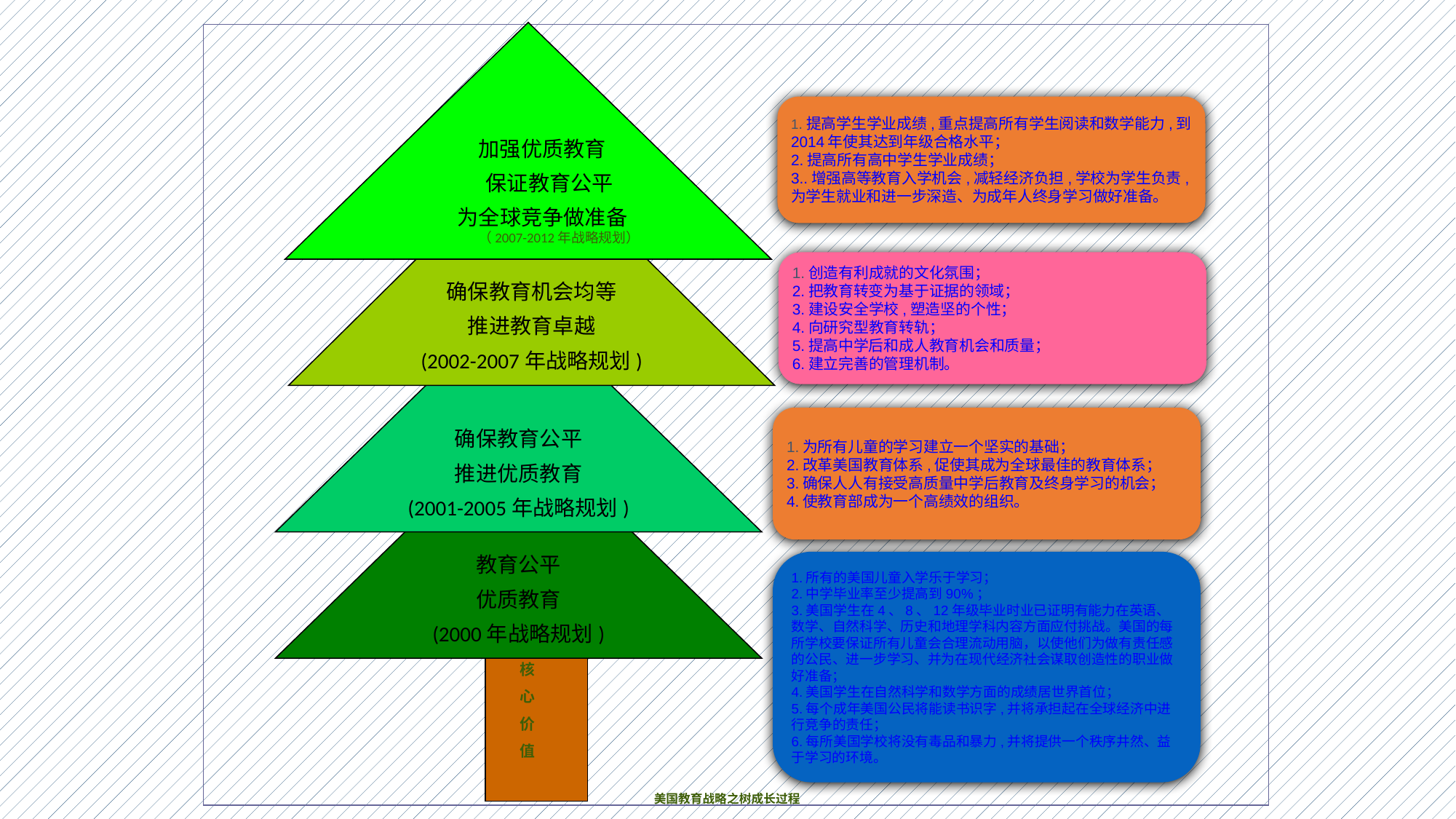

加强优质教育
  保证教育公平
为全球竞争做准备

1.提高学生学业成绩,重点提高所有学生阅读和数学能力,到2014年使其达到年级合格水平；
2.提高所有高中学生学业成绩；
3..增强高等教育入学机会,减轻经济负担,学校为学生负责,为学生就业和进一步深造、为成年人终身学习做好准备。
确保教育机会均等
推进教育卓越
(2002-2007年战略规划)

（2007-2012年战略规划）
1.创造有利成就的文化氛围；
2.把教育转变为基于证据的领域；
3.建设安全学校,塑造坚的个性；
4.向研究型教育转轨；
5.提高中学后和成人教育机会和质量；
6.建立完善的管理机制。
确保教育公平
推进优质教育
(2001-2005年战略规划)
1.为所有儿童的学习建立一个坚实的基础；
2.改革美国教育体系,促使其成为全球最佳的教育体系；
3.确保人人有接受高质量中学后教育及终身学习的机会；
4.使教育部成为一个高绩效的组织。
教育公平
优质教育
(2000年战略规划)
1.所有的美国儿童入学乐于学习；
2.中学毕业率至少提高到90%；
3.美国学生在4、8、12年级毕业时业已证明有能力在英语、数学、自然科学、历史和地理学科内容方面应付挑战。美国的每所学校要保证所有儿童会合理流动用脑，以使他们为做有责任感的公民、进一步学习、并为在现代经济社会谋取创造性的职业做好准备；
4.美国学生在自然科学和数学方面的成绩居世界首位；
5.每个成年美国公民将能读书识字,并将承担起在全球经济中进行竞争的责任；
6.每所美国学校将没有毒品和暴力,并将提供一个秩序井然、益于学习的环境。

核
心
价
值

                美国教育战略之树成长过程